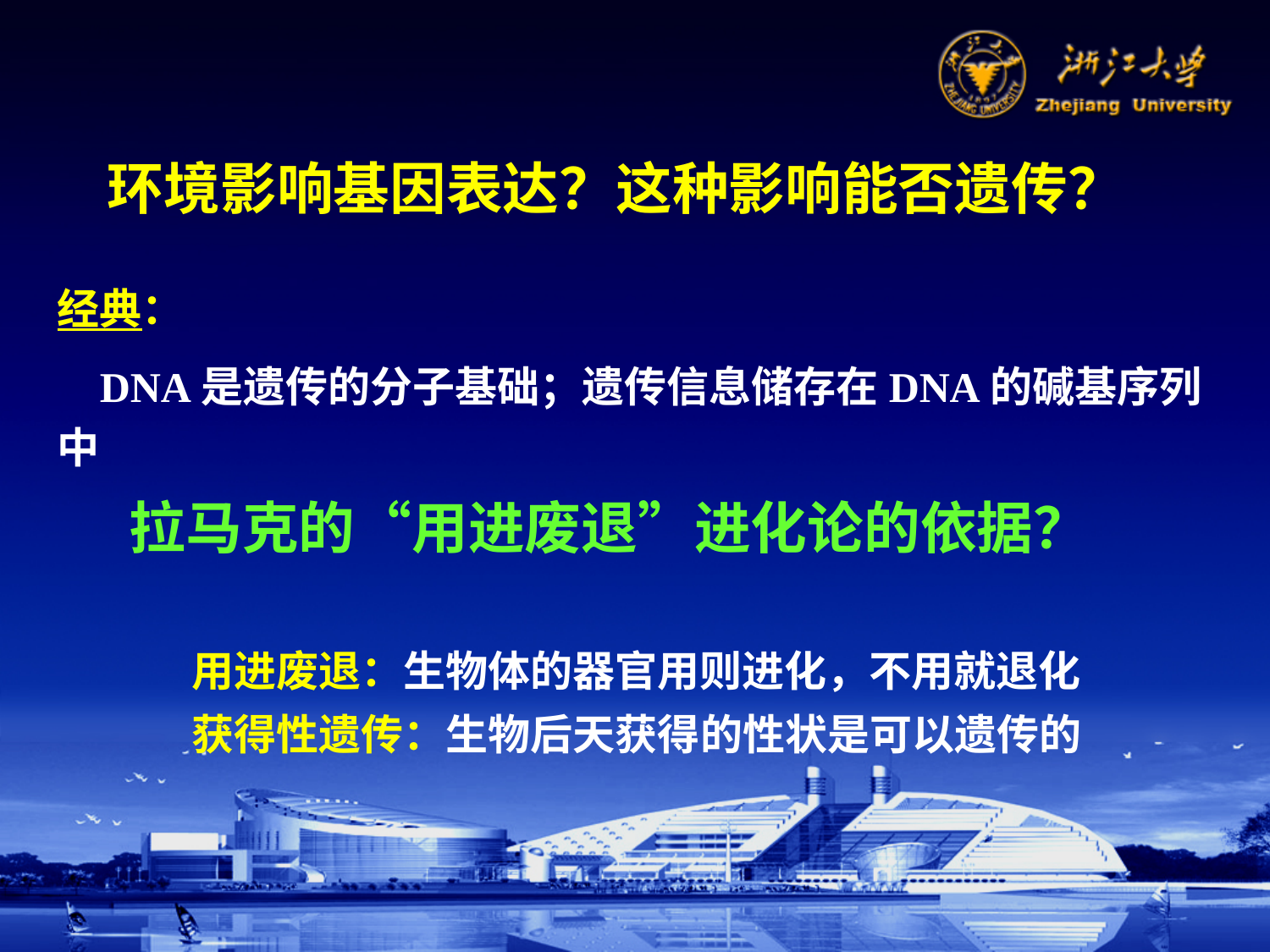

环境影响基因表达？这种影响能否遗传？
经典：
    DNA是遗传的分子基础；遗传信息储存在DNA的碱基序列中
拉马克的“用进废退”进化论的依据？
　　用进废退：生物体的器官用则进化，不用就退化
　　获得性遗传：生物后天获得的性状是可以遗传的